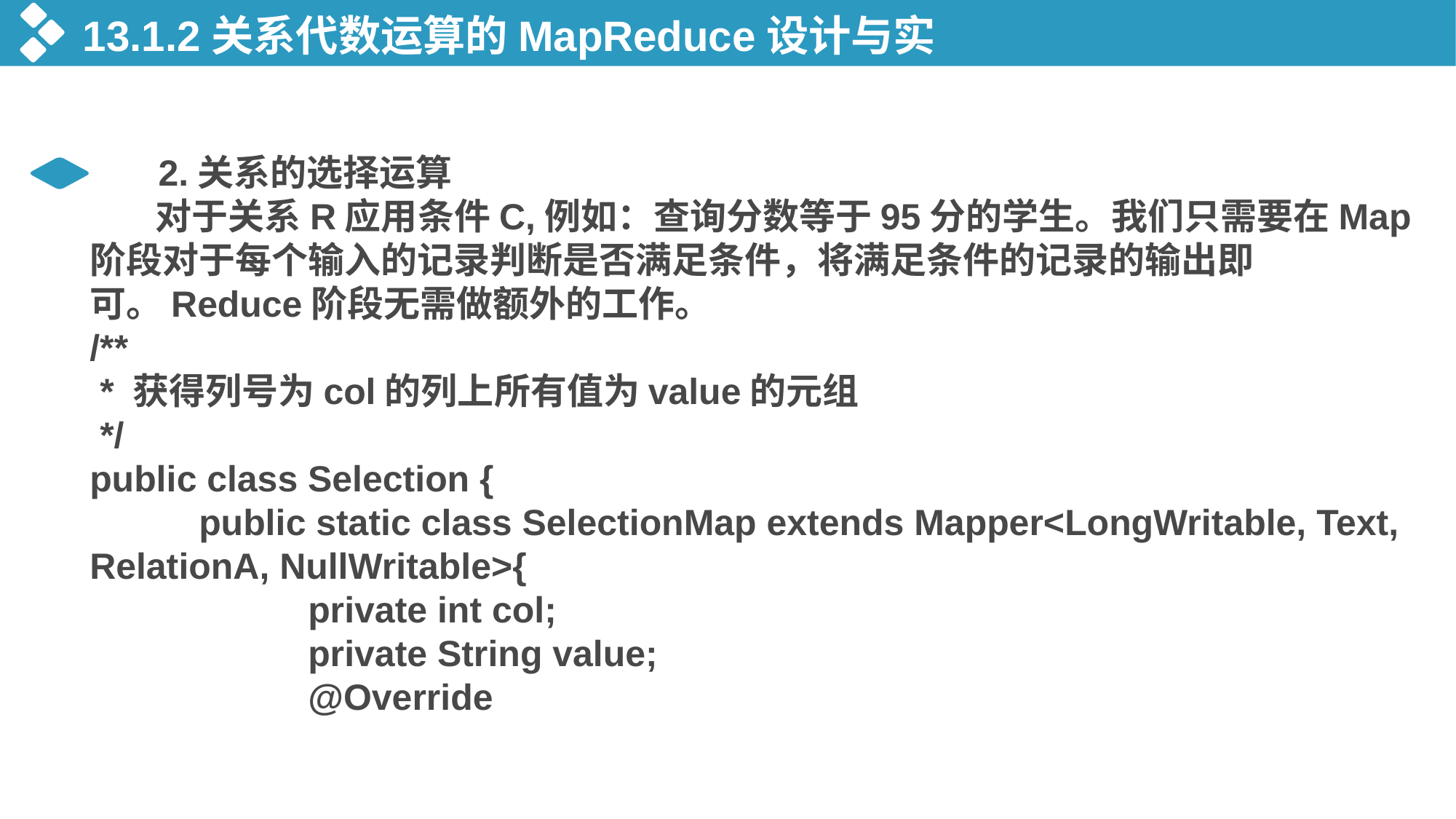

13.1.2关系代数运算的MapReduce设计与实现
        2.关系的选择运算
       对于关系R应用条件C,例如：查询分数等于95分的学生。我们只需要在Map阶段对于每个输入的记录判断是否满足条件，将满足条件的记录的输出即可。Reduce阶段无需做额外的工作。
/**
 * 获得列号为col的列上所有值为value的元组
 */
public class Selection {
	public static class SelectionMap extends Mapper<LongWritable, Text, RelationA, NullWritable>{
		private int col;
		private String value;
		@Override